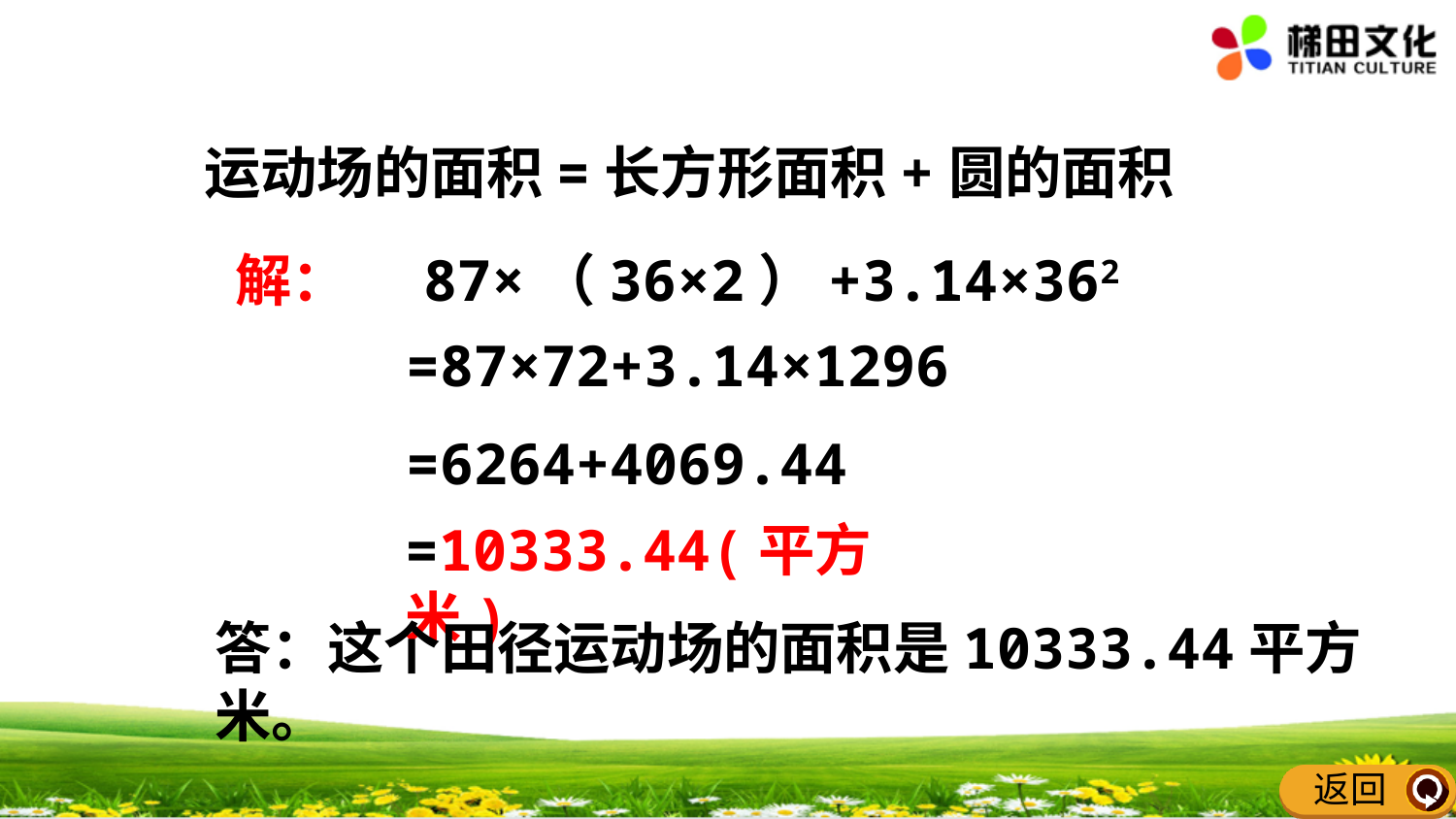

运动场的面积=长方形面积+圆的面积
解：
87×（36×2）+3.14×362
=87×72+3.14×1296
=6264+4069.44
=10333.44(平方米)
答：这个田径运动场的面积是10333.44平方米。